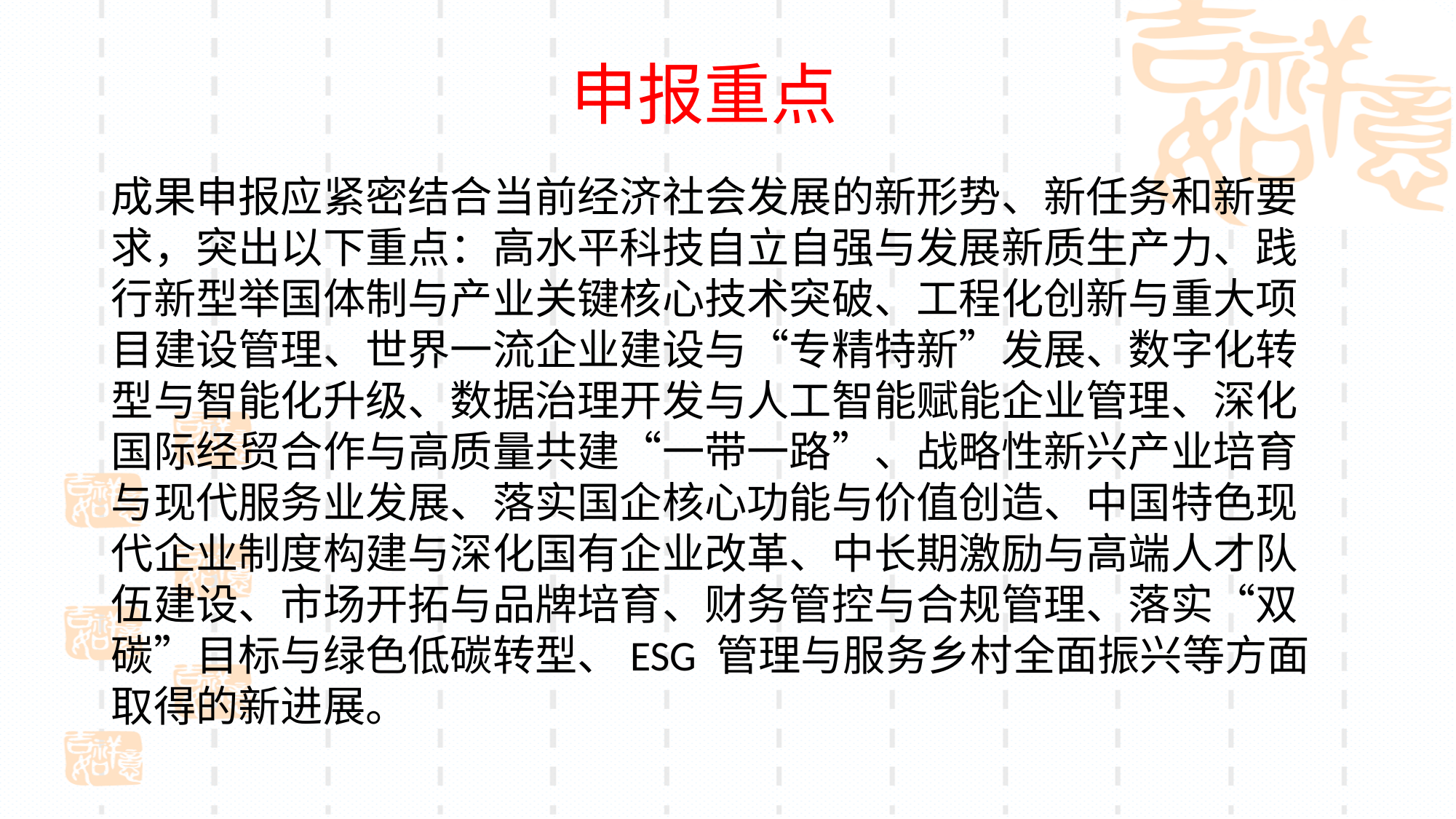

申报重点
成果申报应紧密结合当前经济社会发展的新形势、新任务和新要
求，突出以下重点：高水平科技自立自强与发展新质生产力、践行新型举国体制与产业关键核心技术突破、工程化创新与重大项目建设管理、世界一流企业建设与“专精特新”发展、数字化转型与智能化升级、数据治理开发与人工智能赋能企业管理、深化国际经贸合作与高质量共建“一带一路”、战略性新兴产业培育与现代服务业发展、落实国企核心功能与价值创造、中国特色现代企业制度构建与深化国有企业改革、中长期激励与高端人才队伍建设、市场开拓与品牌培育、财务管控与合规管理、落实“双碳”目标与绿色低碳转型、ESG 管理与服务乡村全面振兴等方面取得的新进展。